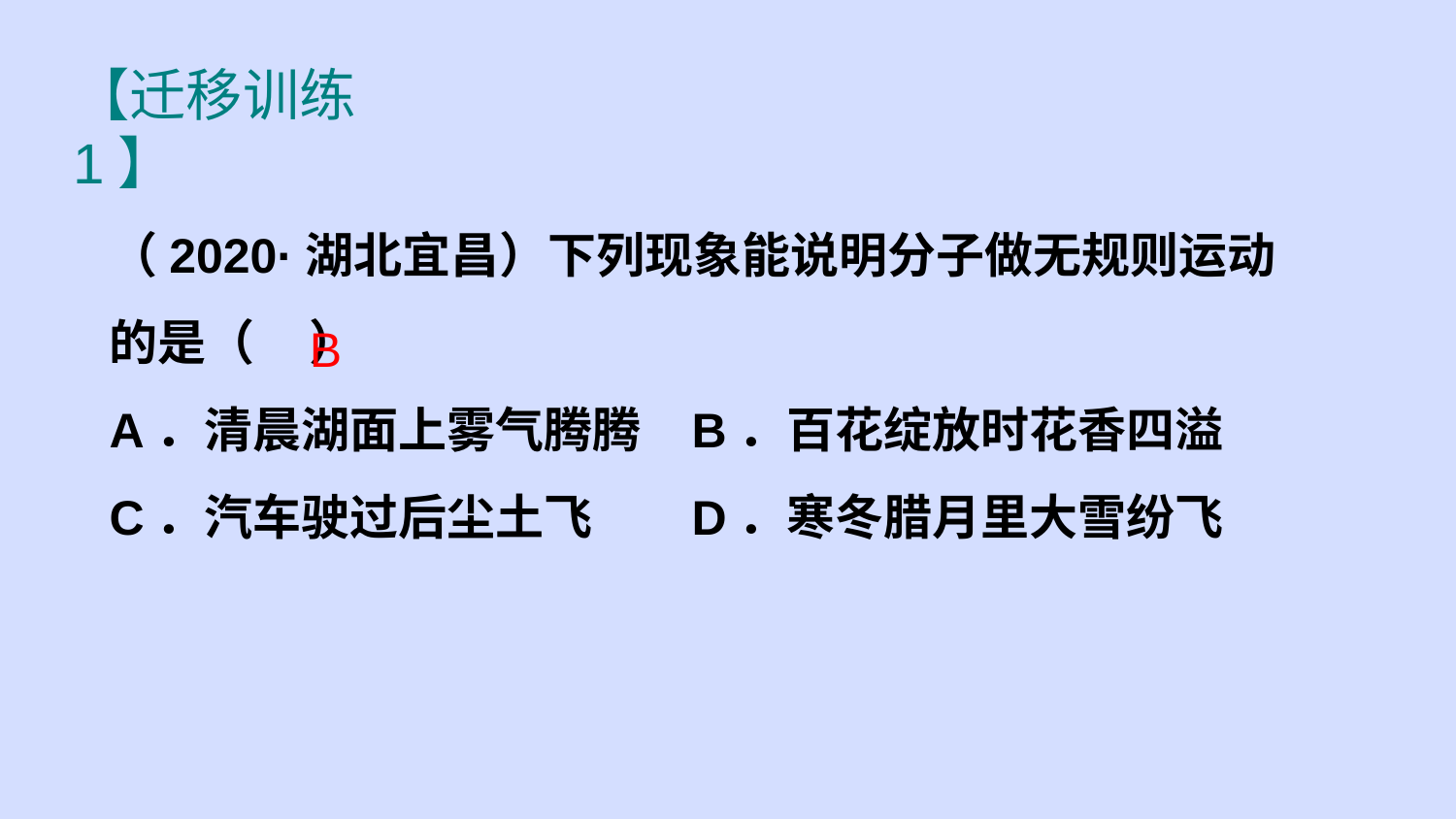

【迁移训练1】
（2020·湖北宜昌）下列现象能说明分子做无规则运动的是（     ）
A．清晨湖面上雾气腾腾	B．百花绽放时花香四溢
C．汽车驶过后尘土飞	D．寒冬腊月里大雪纷飞
B